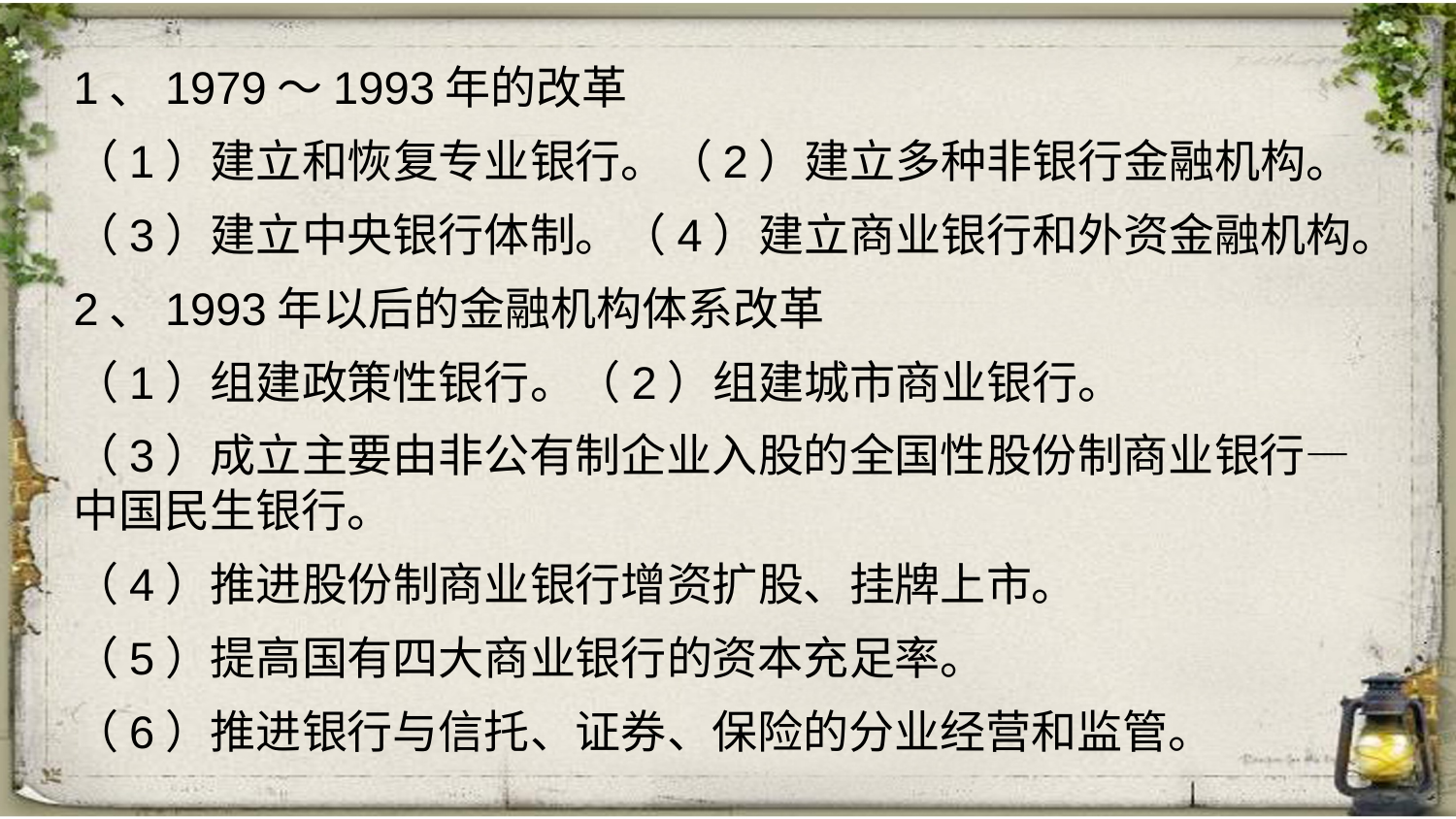

1、1979～1993年的改革
（1）建立和恢复专业银行。（2）建立多种非银行金融机构。
（3）建立中央银行体制。（4）建立商业银行和外资金融机构。
2、1993年以后的金融机构体系改革
（1）组建政策性银行。（2）组建城市商业银行。
（3）成立主要由非公有制企业入股的全国性股份制商业银行—中国民生银行。
（4）推进股份制商业银行增资扩股、挂牌上市。
（5）提高国有四大商业银行的资本充足率。
（6）推进银行与信托、证券、保险的分业经营和监管。